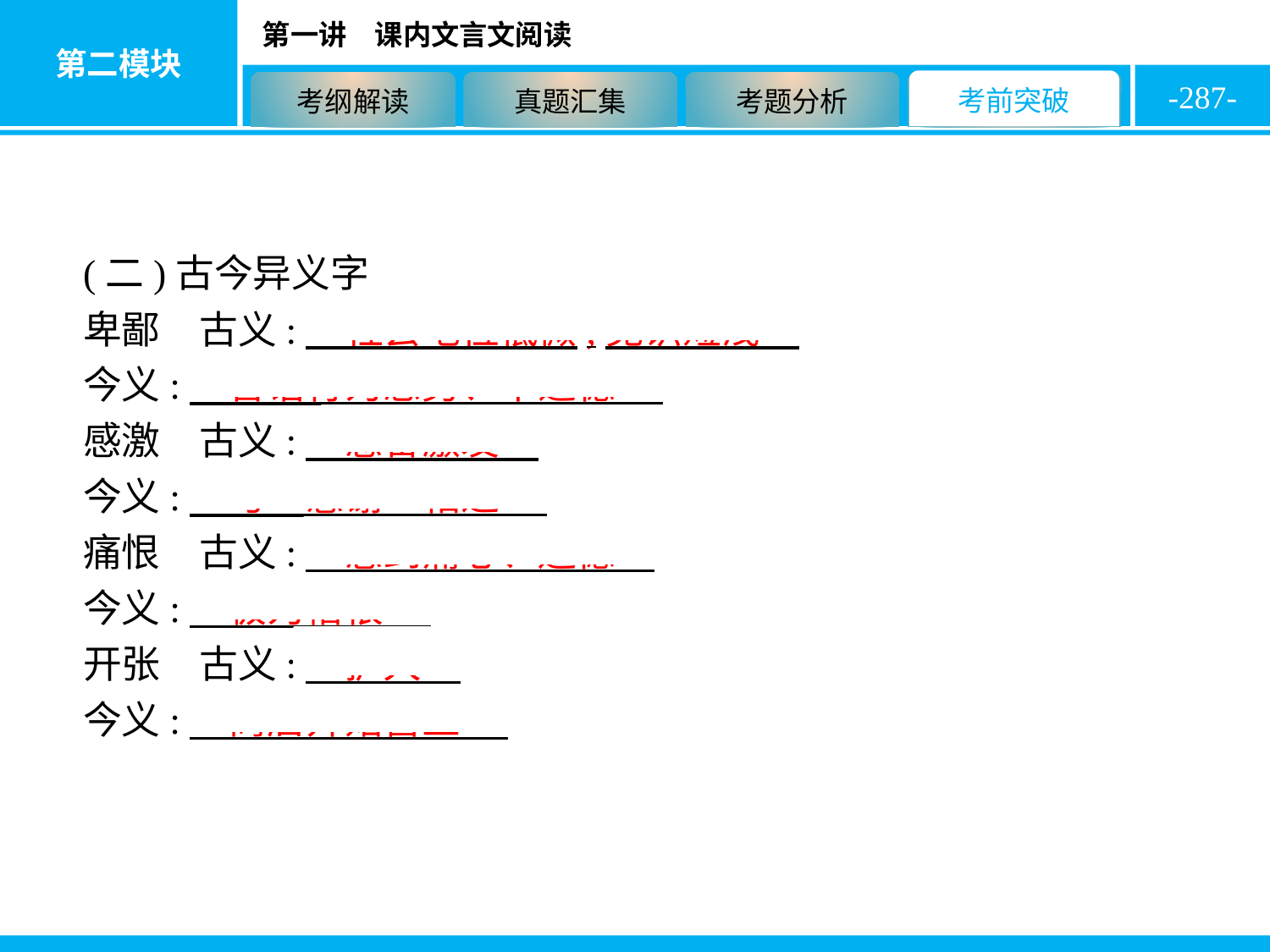

-287-
(二)古今异义字
卑鄙　古义:　社会地位低微,见识短浅
今义:　言语行为恶劣、不道德
感激　古义:　感奋激发
今义:　与“感谢”相近
痛恨　古义:　感到痛心、遗憾
今义:　极为憎恨
开张　古义:　扩大
今义:　商店开始营业